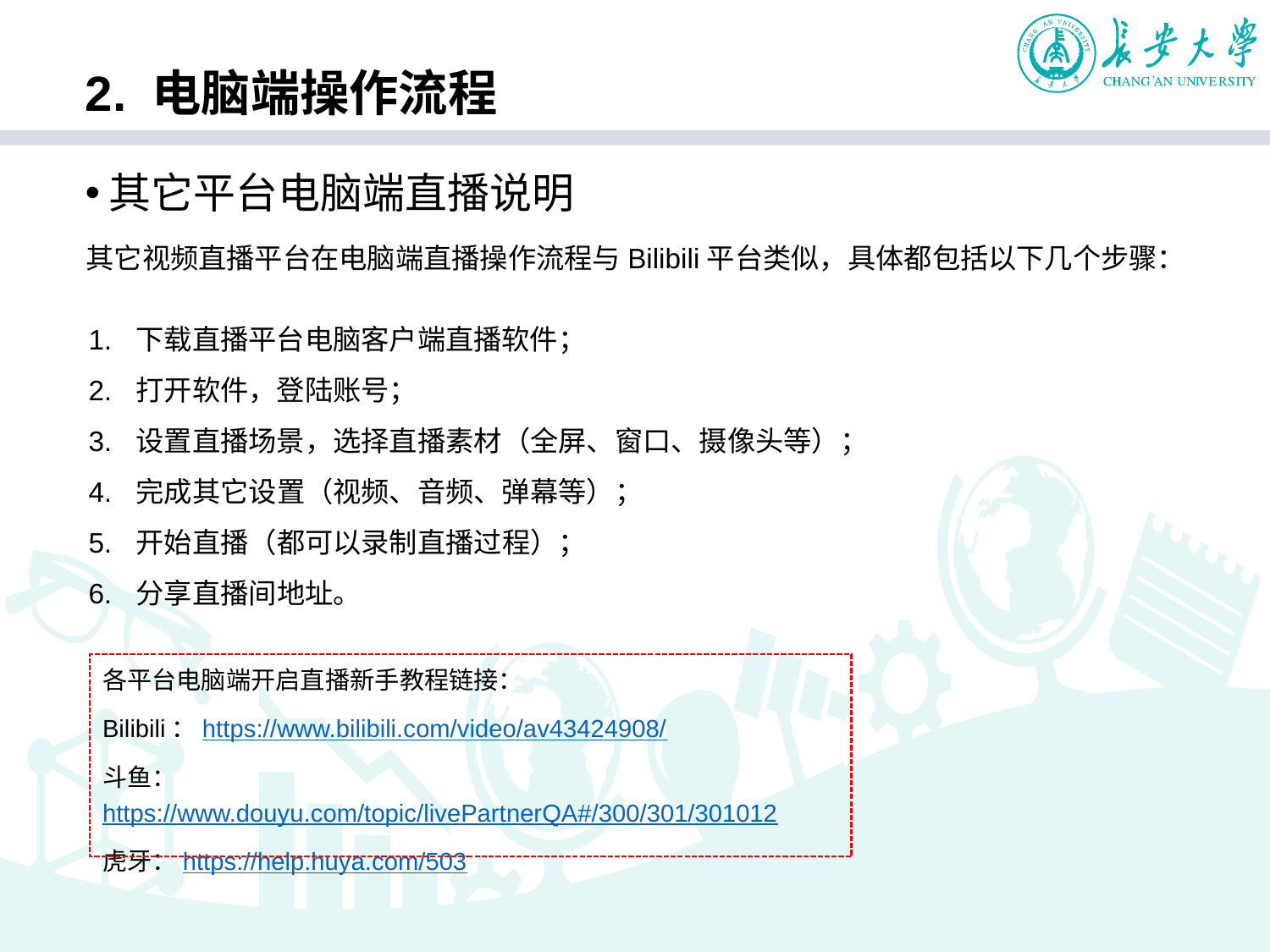

# 2. 电脑端操作流程

其它平台电脑端直播说明
其它视频直播平台在电脑端直播操作流程与Bilibili平台类似，具体都包括以下几个步骤：
下载直播平台电脑客户端直播软件；
打开软件，登陆账号；
设置直播场景，选择直播素材（全屏、窗口、摄像头等）；
完成其它设置（视频、音频、弹幕等）；
开始直播（都可以录制直播过程）；
分享直播间地址。
各平台电脑端开启直播新手教程链接：
Bilibili：https://www.bilibili.com/video/av43424908/
斗鱼：https://www.douyu.com/topic/livePartnerQA#/300/301/301012
虎牙：https://help.huya.com/503